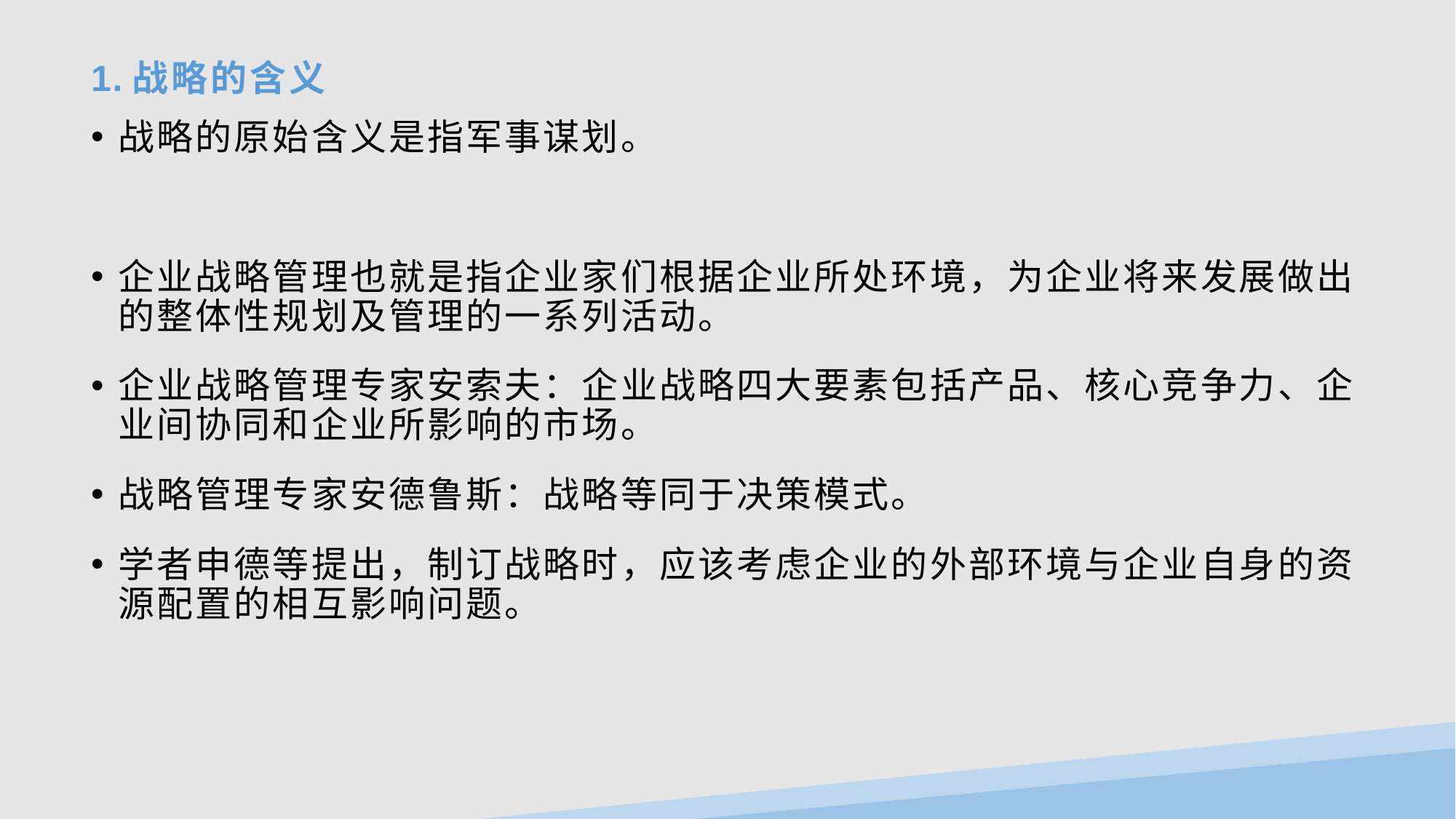

# 战略的含义
战略的原始含义是指军事谋划。

企业战略管理也就是指企业家们根据企业所处环境，为企业将来发展做出的整体性规划及管理的一系列活动。
企业战略管理专家安索夫：企业战略四大要素包括产品、核心竞争力、企业间协同和企业所影响的市场。
战略管理专家安德鲁斯：战略等同于决策模式。
学者申德等提出，制订战略时，应该考虑企业的外部环境与企业自身的资源配置的相互影响问题。